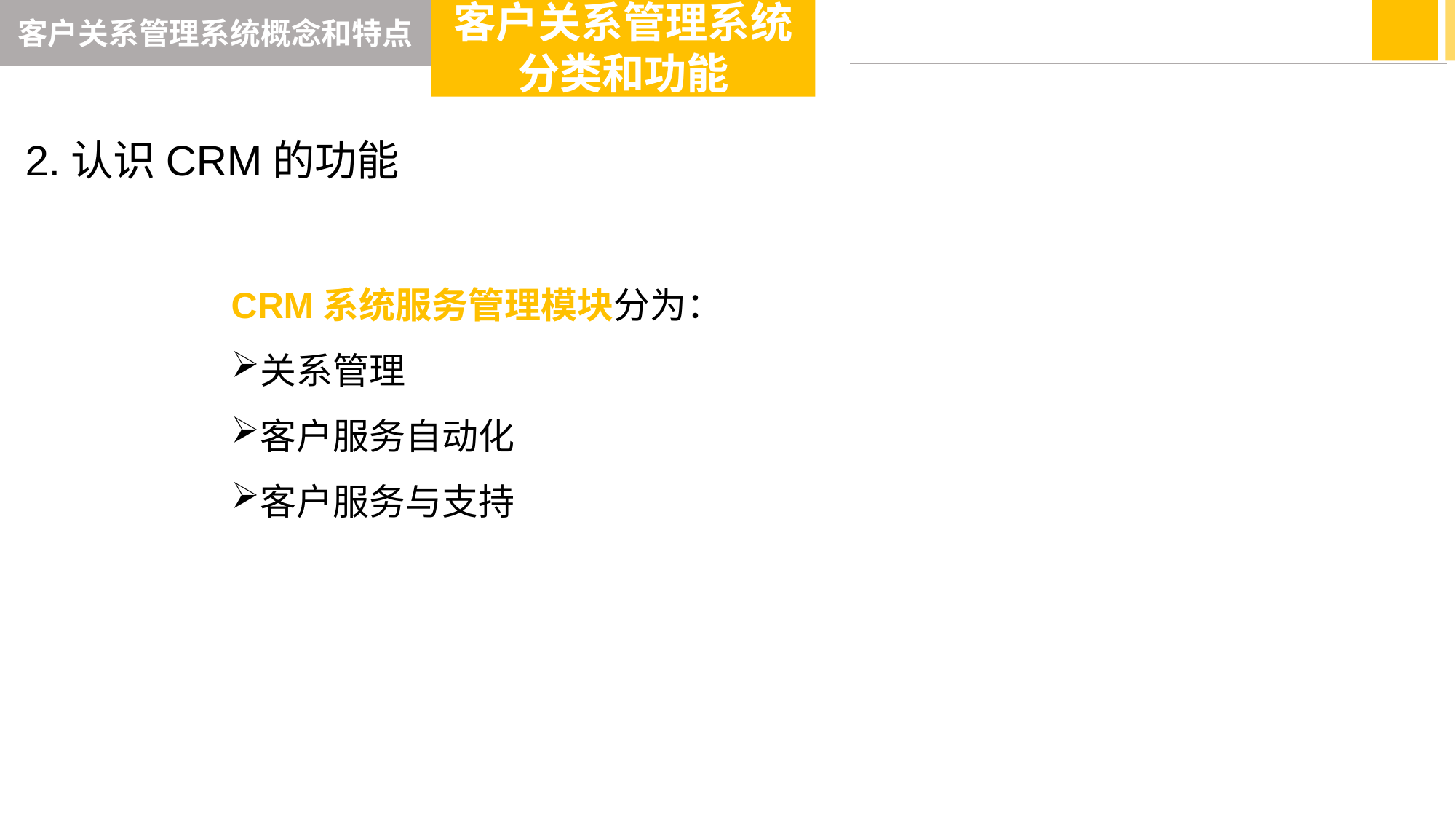

客户关系管理系统概念和特点
客户关系管理系统分类和功能

2.认识CRM的功能
CRM系统服务管理模块分为：
关系管理
客户服务自动化
客户服务与支持